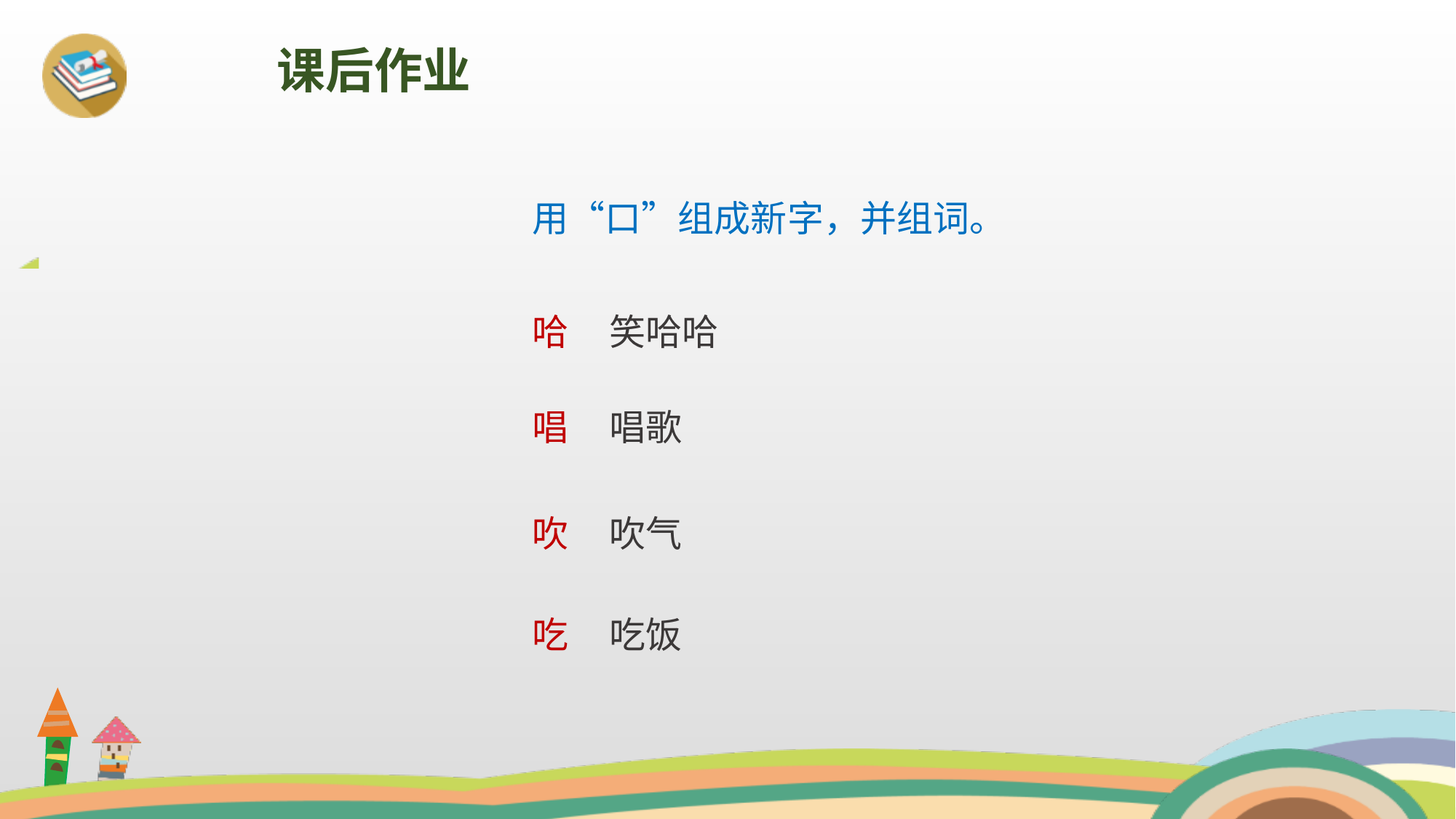

课后作业
用“口”组成新字，并组词。
哈     笑哈哈
唱     唱歌
吹     吹气
吃     吃饭